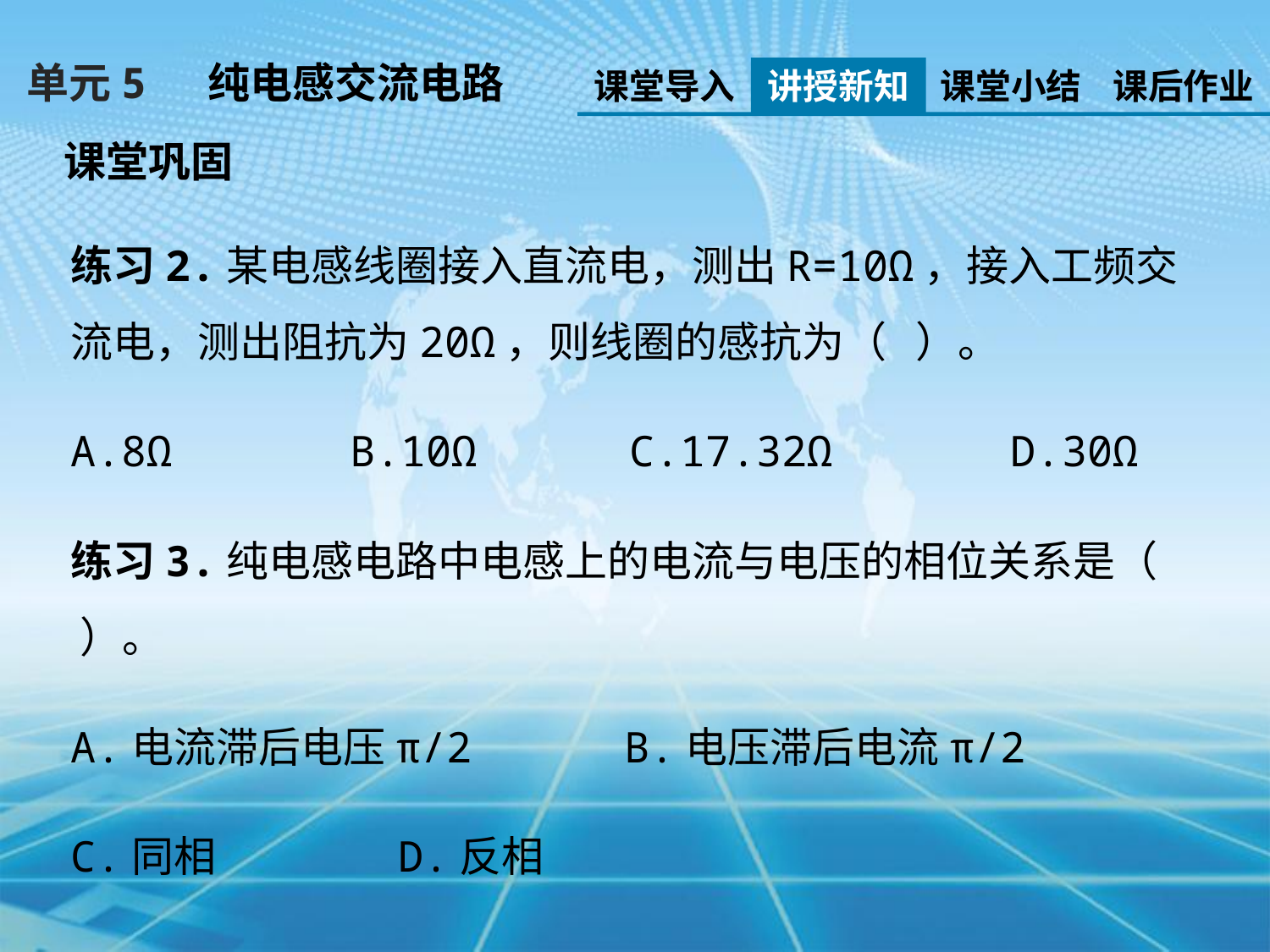

单元5  纯电感交流电路
课堂导入
讲授新知
课堂小结
课后作业
课堂巩固
练习2.某电感线圈接入直流电，测出R=10Ω，接入工频交流电，测出阻抗为20Ω，则线圈的感抗为（   ）。
A.8Ω       B.10Ω      C.17.32Ω       D.30Ω
练习3.纯电感电路中电感上的电流与电压的相位关系是（   ）。
A.电流滞后电压π/2      B.电压滞后电流π/2
C.同相                  D.反相